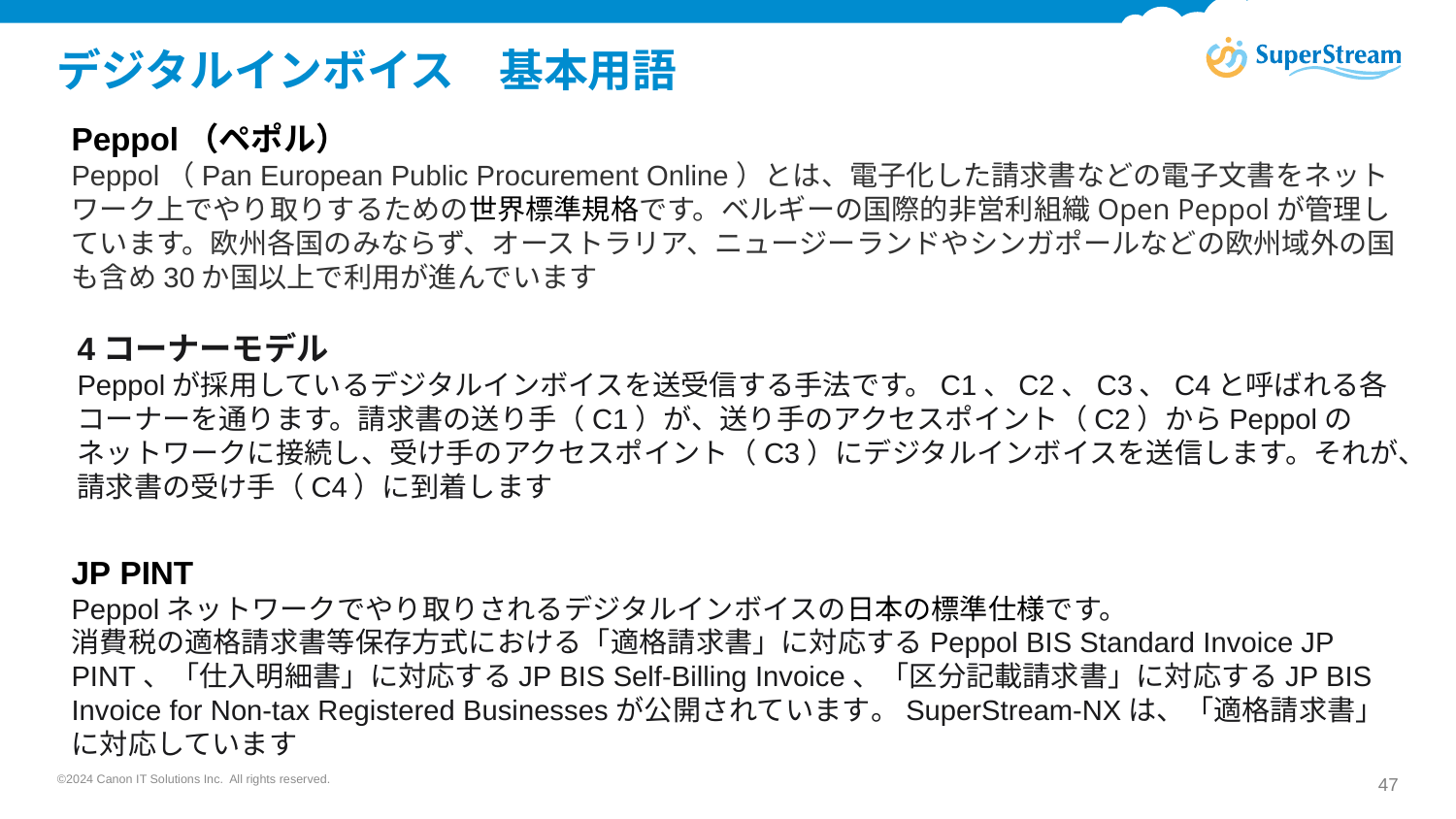

# デジタルインボイス　基本用語
Peppol（ペポル）
Peppol（Pan European Public Procurement Online）とは、電子化した請求書などの電子文書をネットワーク上でやり取りするための世界標準規格です。ベルギーの国際的非営利組織Open Peppolが管理しています。欧州各国のみならず、オーストラリア、ニュージーランドやシンガポールなどの欧州域外の国も含め30か国以上で利用が進んでいます

4コーナーモデル
Peppolが採用しているデジタルインボイスを送受信する手法です。C1、C2、C3、C4と呼ばれる各コーナーを通ります。請求書の送り手（C1）が、送り手のアクセスポイント（C2）からPeppolのネットワークに接続し、受け手のアクセスポイント（C3）にデジタルインボイスを送信します。それが、請求書の受け手（C4）に到着します
JP PINT
Peppolネットワークでやり取りされるデジタルインボイスの日本の標準仕様です。
消費税の適格請求書等保存方式における「適格請求書」に対応するPeppol BIS Standard Invoice JP PINT、「仕入明細書」に対応するJP BIS Self-Billing Invoice、「区分記載請求書」に対応するJP BIS Invoice for Non-tax Registered Businessesが公開されています。SuperStream-NXは、「適格請求書」に対応しています
©2024 Canon IT Solutions Inc.  All rights reserved.
47